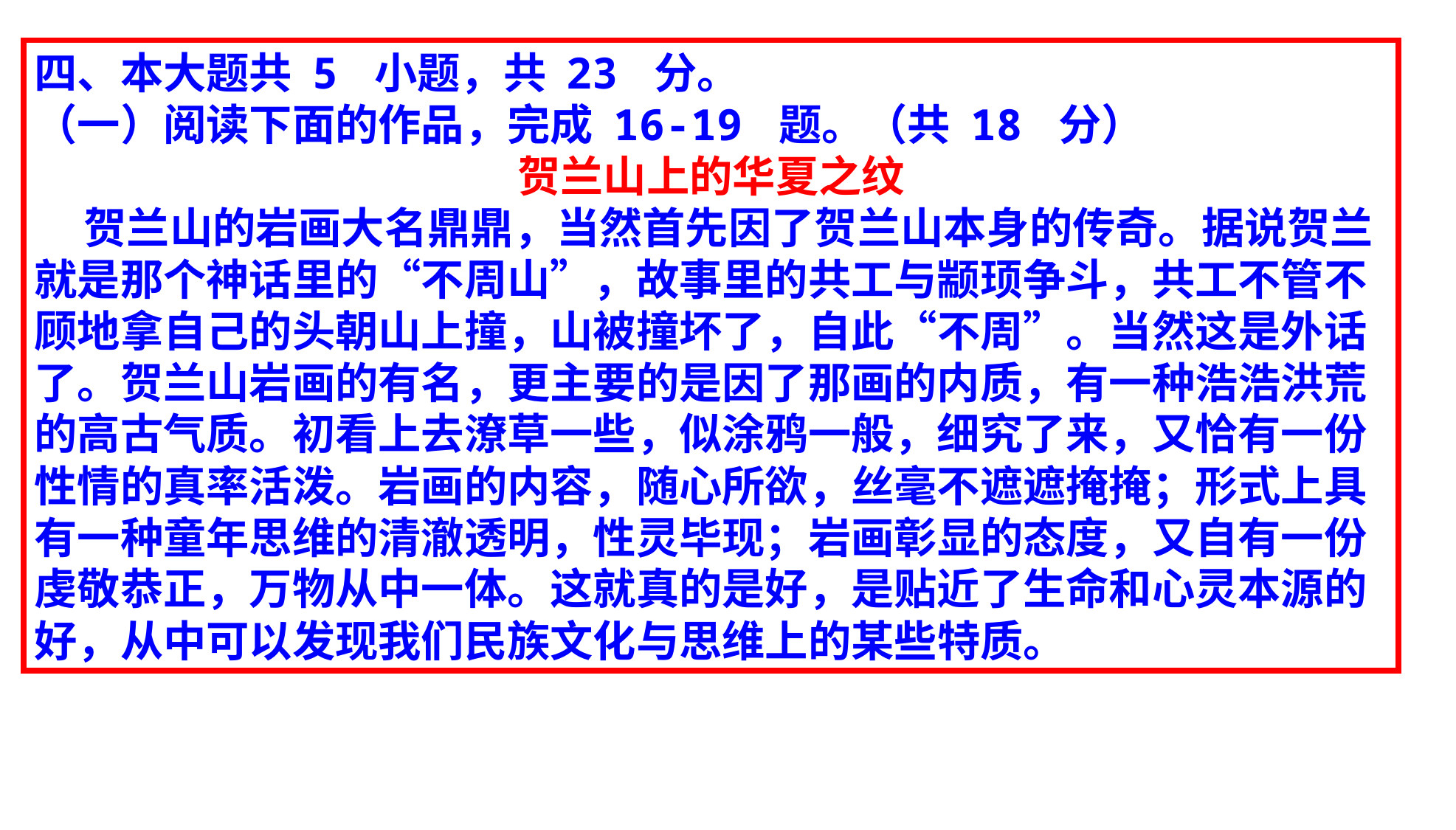

四、本大题共 5 小题，共 23 分。
（一）阅读下面的作品，完成 16-19 题。（共 18 分）
贺兰山上的华夏之纹
    贺兰山的岩画大名鼎鼎，当然首先因了贺兰山本身的传奇。据说贺兰就是那个神话里的“不周山”，故事里的共工与颛顼争斗，共工不管不顾地拿自己的头朝山上撞，山被撞坏了，自此“不周”。当然这是外话了。贺兰山岩画的有名，更主要的是因了那画的内质，有一种浩浩洪荒的高古气质。初看上去潦草一些，似涂鸦一般，细究了来，又恰有一份性情的真率活泼。岩画的内容，随心所欲，丝毫不遮遮掩掩；形式上具有一种童年思维的清澈透明，性灵毕现；岩画彰显的态度，又自有一份虔敬恭正，万物从中一体。这就真的是好，是贴近了生命和心灵本源的好，从中可以发现我们民族文化与思维上的某些特质。